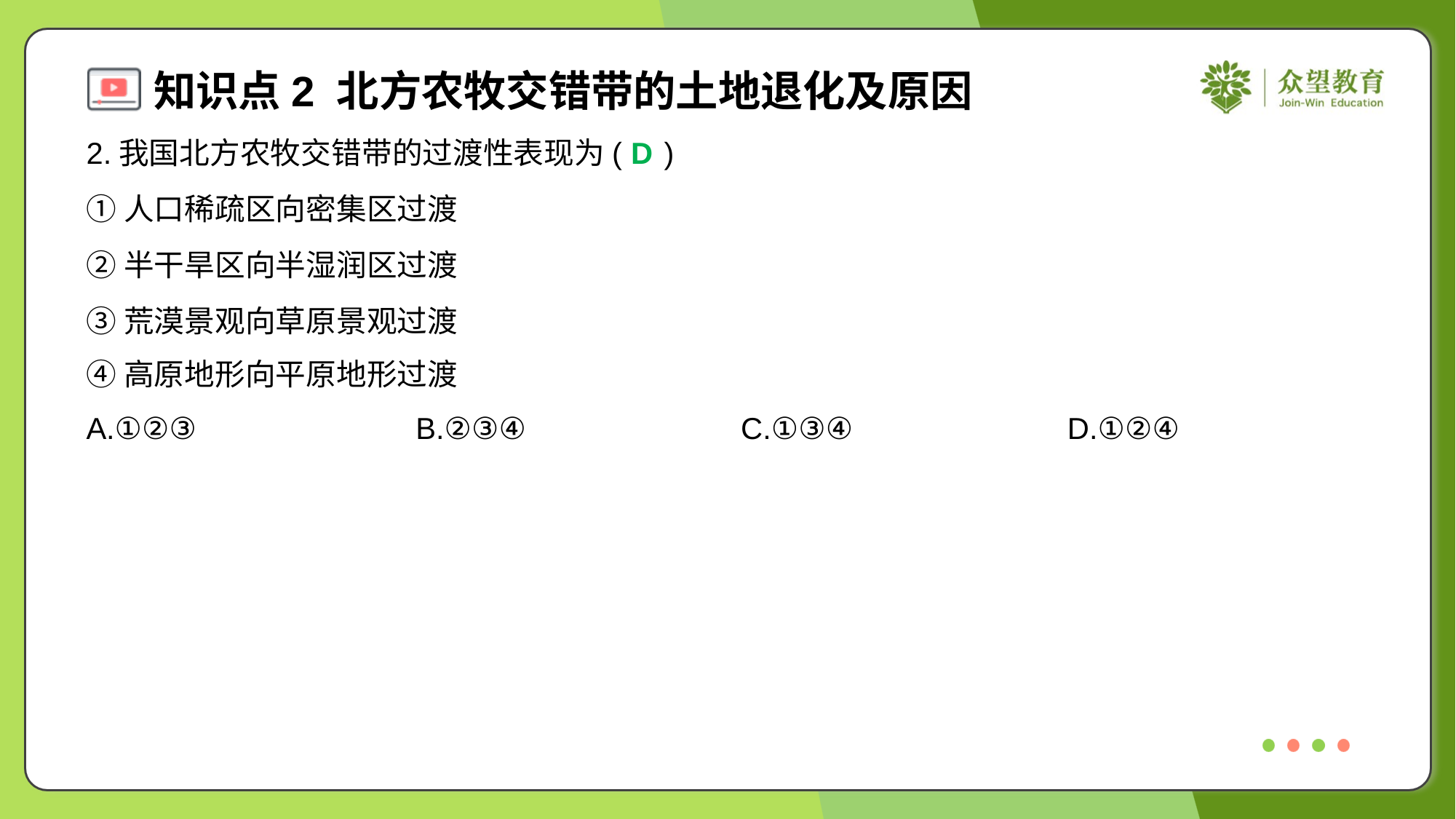

2.我国北方农牧交错带的过渡性表现为(     )
D
①人口稀疏区向密集区过渡
②半干旱区向半湿润区过渡
③荒漠景观向草原景观过渡
④高原地形向平原地形过渡
A.①②③	B.②③④	C.①③④	D.①②④